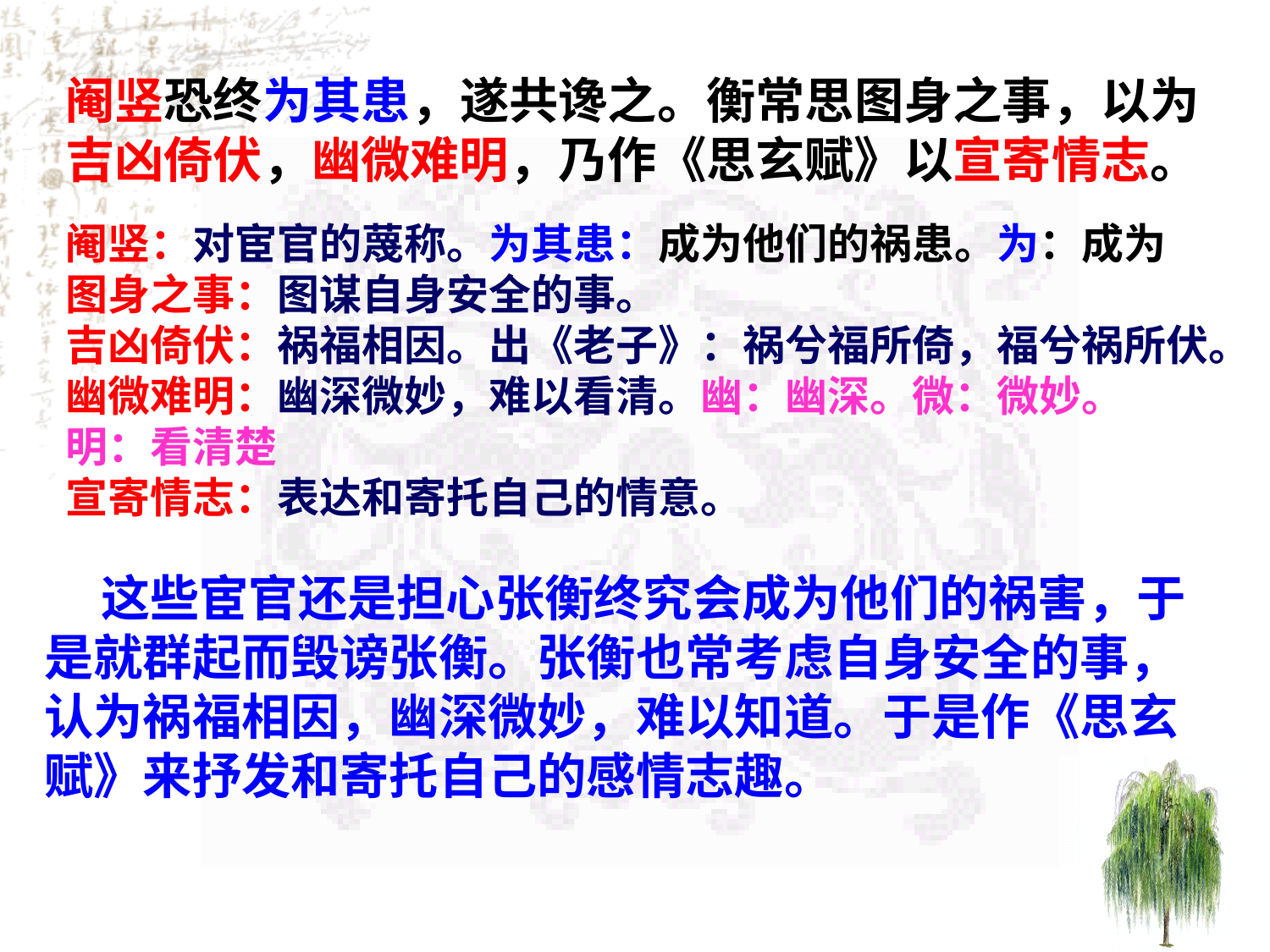

阉竖恐终为其患，遂共谗之。衡常思图身之事，以为吉凶倚伏，幽微难明，乃作《思玄赋》以宣寄情志。
阉竖：对宦官的蔑称。为其患：成为他们的祸患。为：成为
图身之事：图谋自身安全的事。
吉凶倚伏：祸福相因。出《老子》：祸兮福所倚，福兮祸所伏。
幽微难明：幽深微妙，难以看清。幽：幽深。微：微妙。
明：看清楚
宣寄情志：表达和寄托自己的情意。
    这些宦官还是担心张衡终究会成为他们的祸害，于是就群起而毁谤张衡。张衡也常考虑自身安全的事，认为祸福相因，幽深微妙，难以知道。于是作《思玄赋》来抒发和寄托自己的感情志趣。